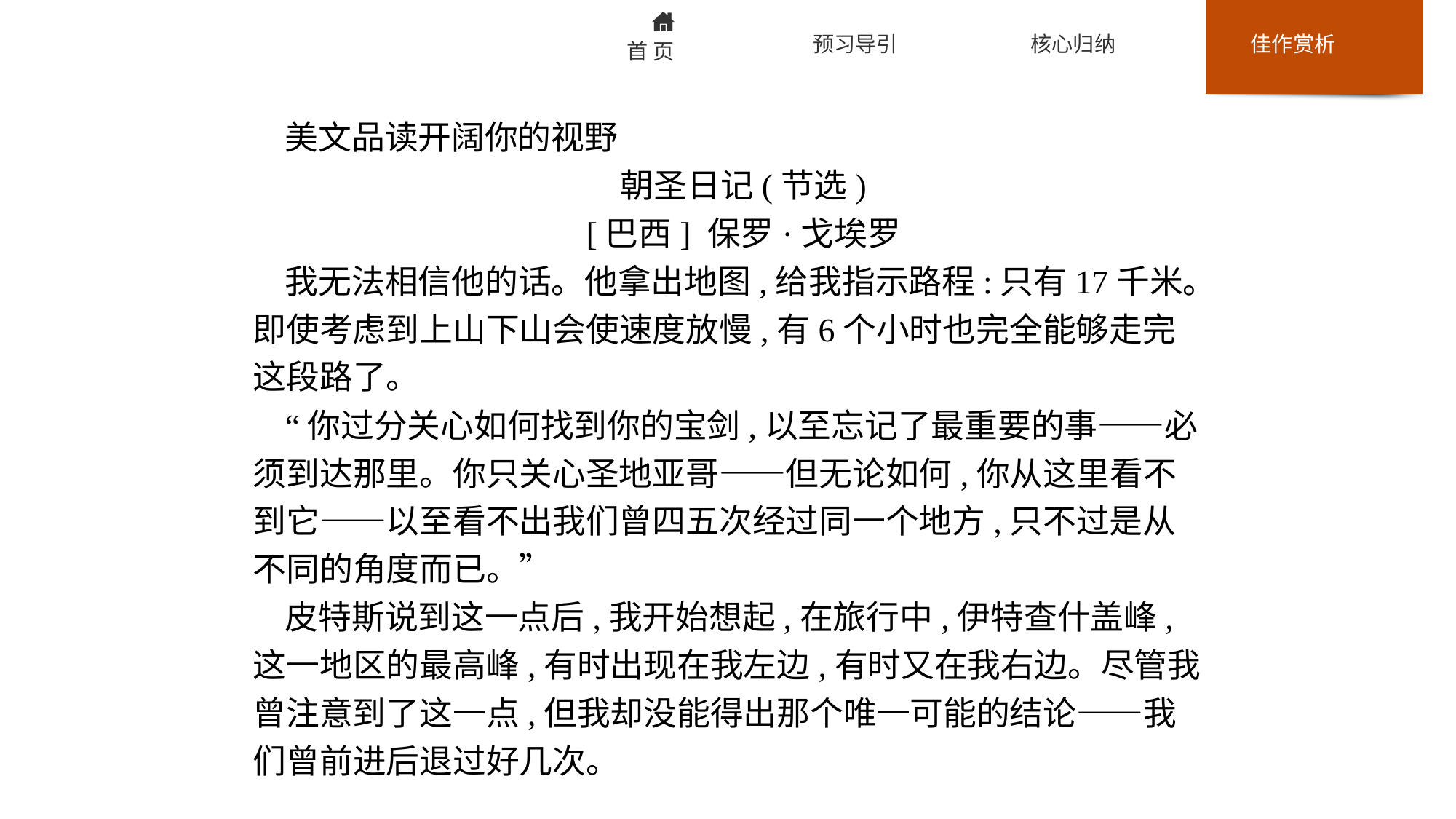

美文品读开阔你的视野
朝圣日记(节选)
[巴西] 保罗·戈埃罗
我无法相信他的话。他拿出地图,给我指示路程:只有17千米。即使考虑到上山下山会使速度放慢,有6个小时也完全能够走完这段路了。
“你过分关心如何找到你的宝剑,以至忘记了最重要的事——必须到达那里。你只关心圣地亚哥——但无论如何,你从这里看不到它——以至看不出我们曾四五次经过同一个地方,只不过是从不同的角度而已。”
皮特斯说到这一点后,我开始想起,在旅行中,伊特查什盖峰,这一地区的最高峰,有时出现在我左边,有时又在我右边。尽管我曾注意到了这一点,但我却没能得出那个唯一可能的结论——我们曾前进后退过好几次。